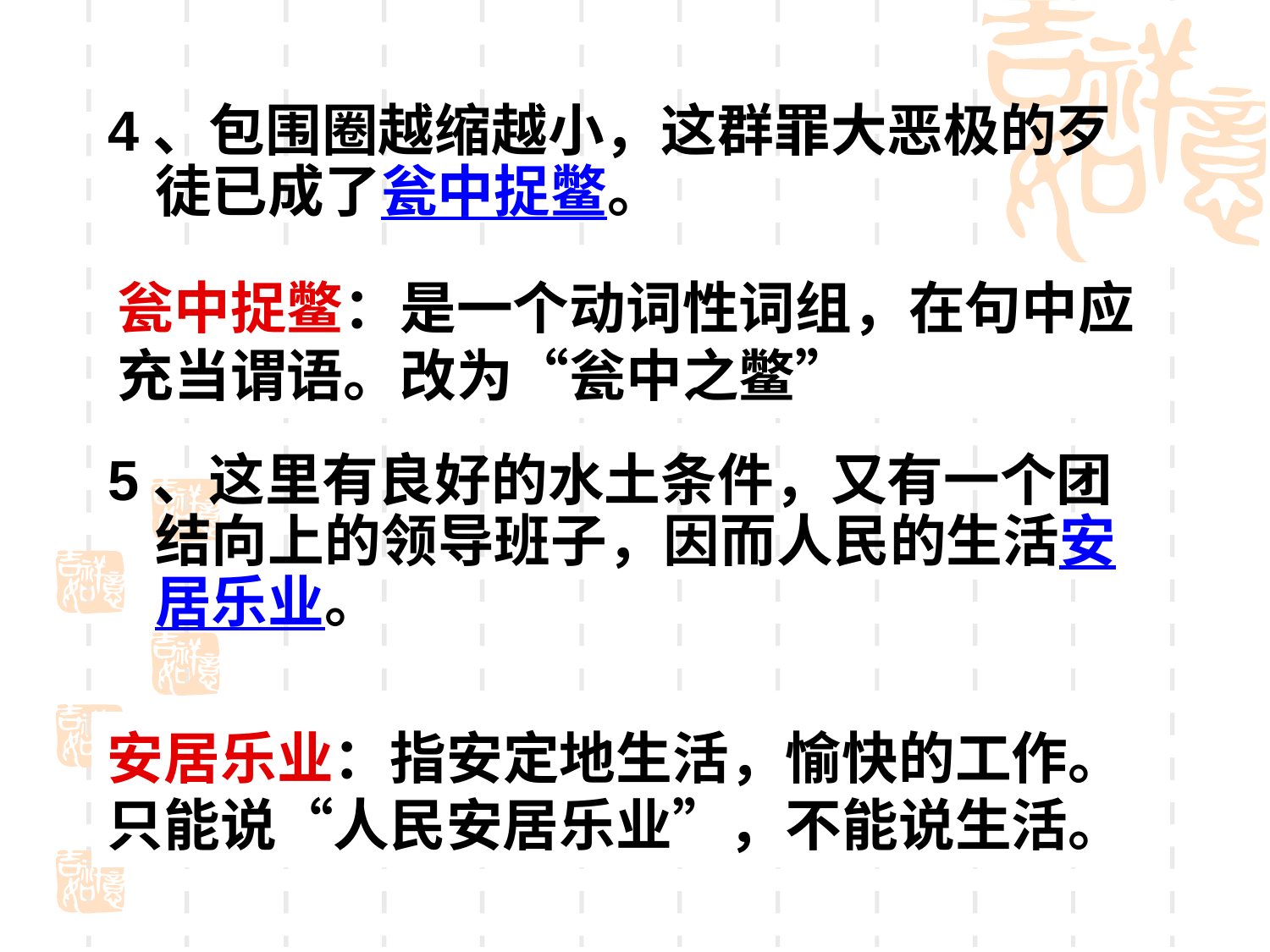

4、包围圈越缩越小，这群罪大恶极的歹徒已成了瓮中捉鳖。

5、这里有良好的水土条件，又有一个团结向上的领导班子，因而人民的生活安居乐业。
瓮中捉鳖：是一个动词性词组，在句中应充当谓语。改为“瓮中之鳖”
安居乐业：指安定地生活，愉快的工作。只能说“人民安居乐业”，不能说生活。